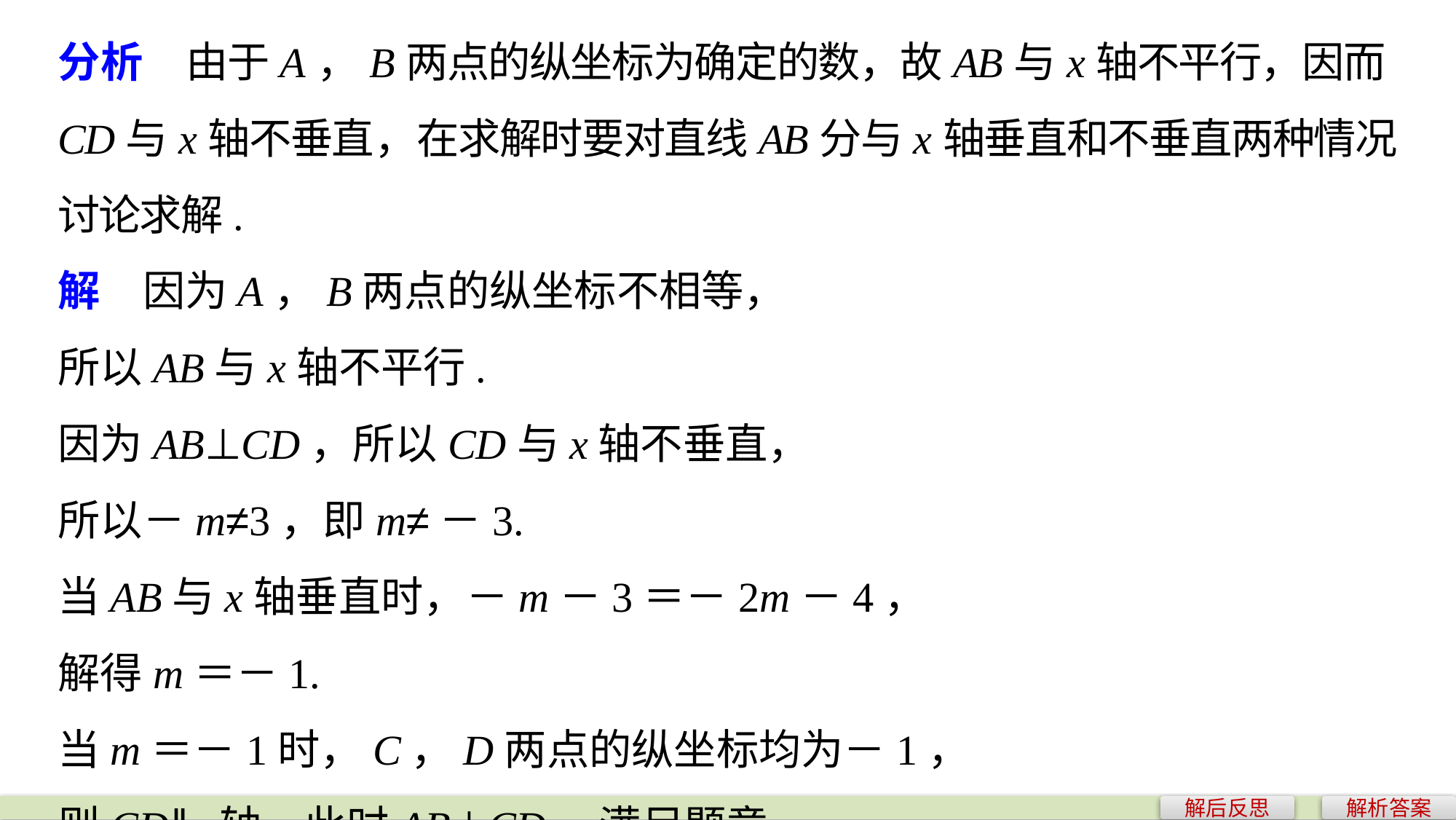

分析　由于A，B两点的纵坐标为确定的数，故AB与x轴不平行，因而CD与x轴不垂直，在求解时要对直线AB分与x轴垂直和不垂直两种情况讨论求解.
解　因为A，B两点的纵坐标不相等，
所以AB与x轴不平行.
因为AB⊥CD，所以CD与x轴不垂直，
所以－m≠3，即m≠－3.
当AB与x轴垂直时，－m－3＝－2m－4，
解得m＝－1.
当m＝－1时，C，D两点的纵坐标均为－1，
则CD∥x轴，此时AB⊥CD，满足题意.
解后反思
解析答案